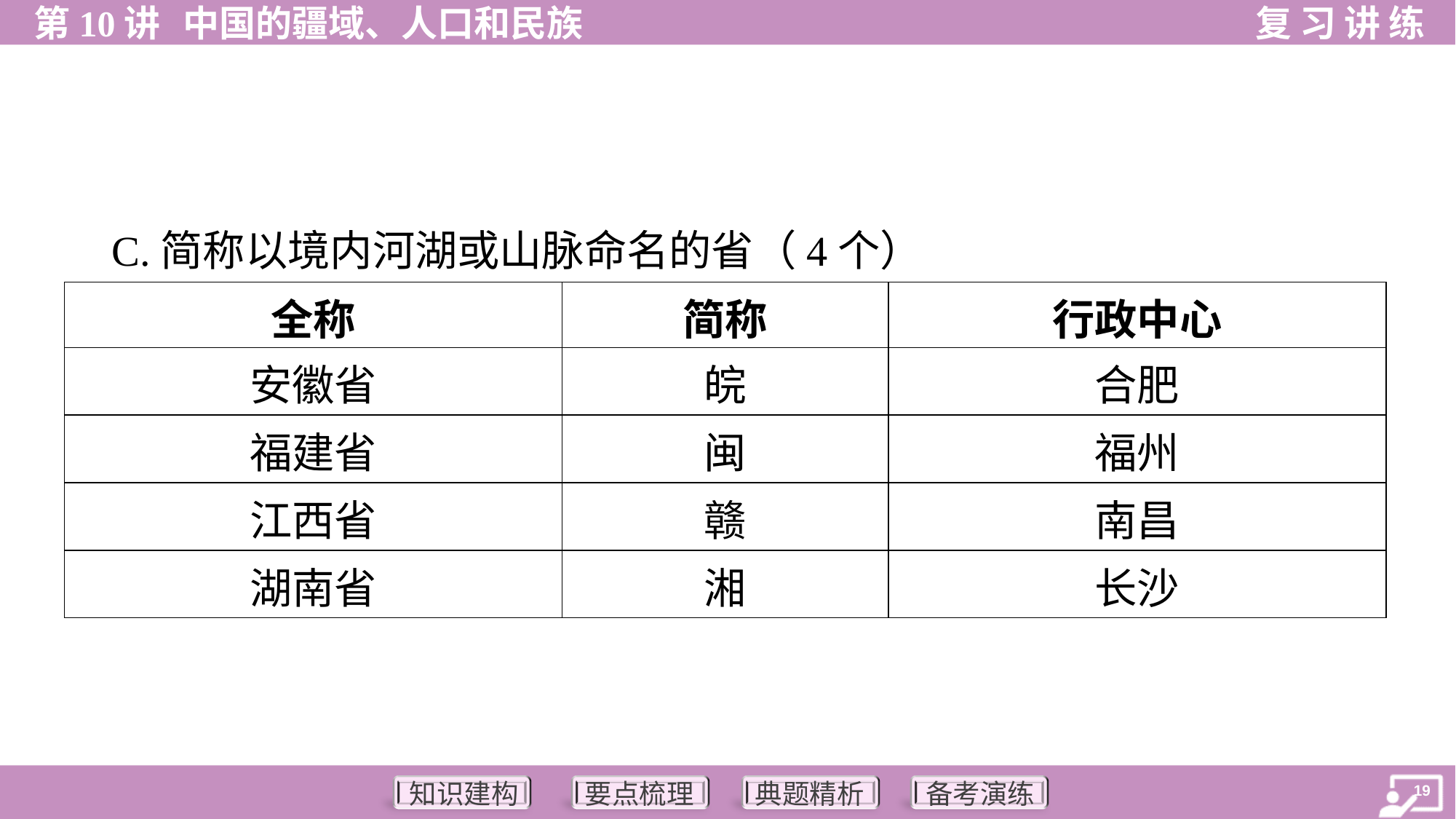

C.简称以境内河湖或山脉命名的省（4个）
| 全称 | 简称 | 行政中心 |
| --- | --- | --- |
| 安徽省 | 皖 | 合肥 |
| 福建省 | 闽 | 福州 |
| 江西省 | 赣 | 南昌 |
| 湖南省 | 湘 | 长沙 |